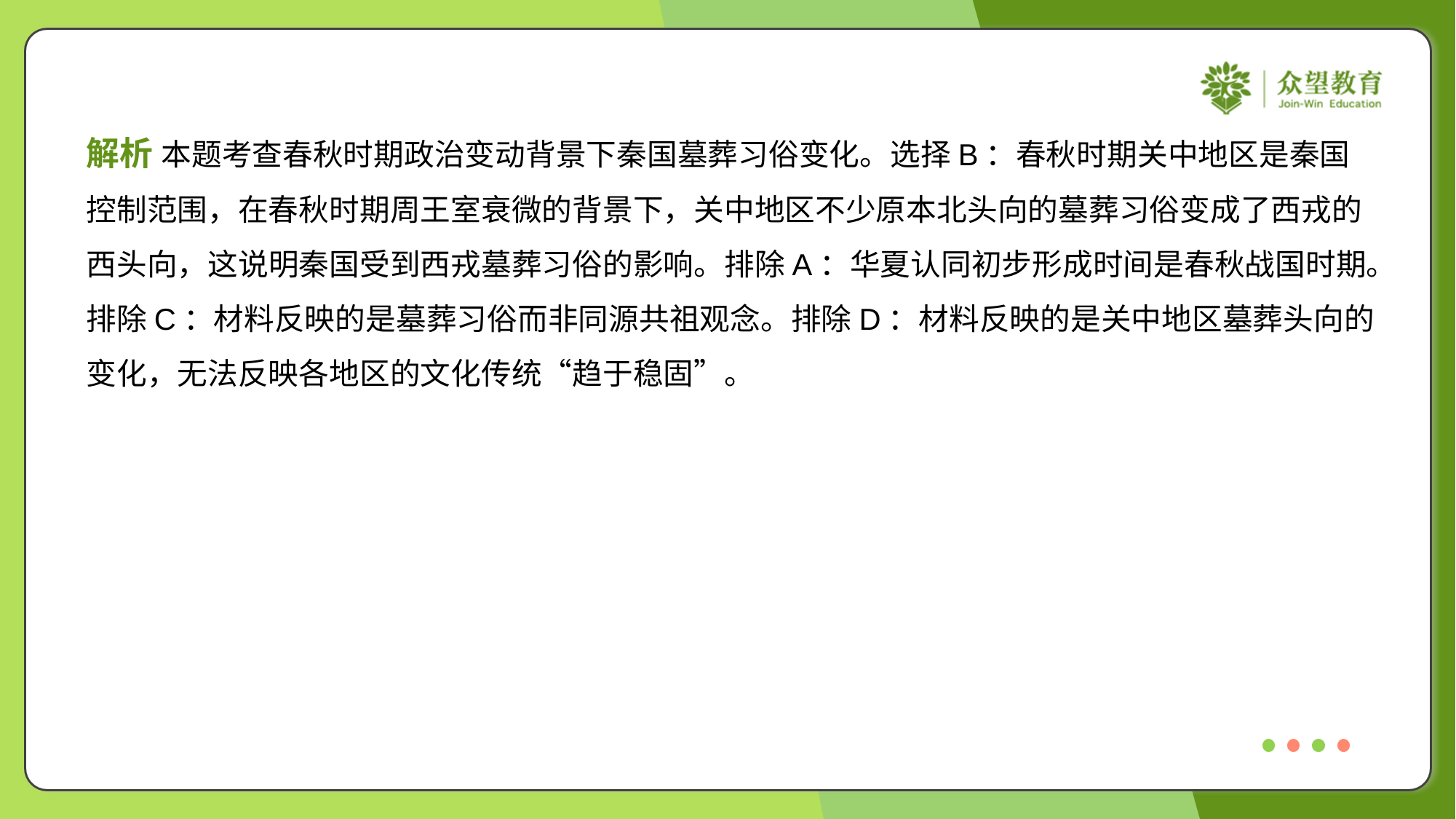

解析 本题考查春秋时期政治变动背景下秦国墓葬习俗变化。选择B：春秋时期关中地区是秦国
控制范围，在春秋时期周王室衰微的背景下，关中地区不少原本北头向的墓葬习俗变成了西戎的
西头向，这说明秦国受到西戎墓葬习俗的影响。排除A：华夏认同初步形成时间是春秋战国时期。
排除C：材料反映的是墓葬习俗而非同源共祖观念。排除D：材料反映的是关中地区墓葬头向的
变化，无法反映各地区的文化传统“趋于稳固”。